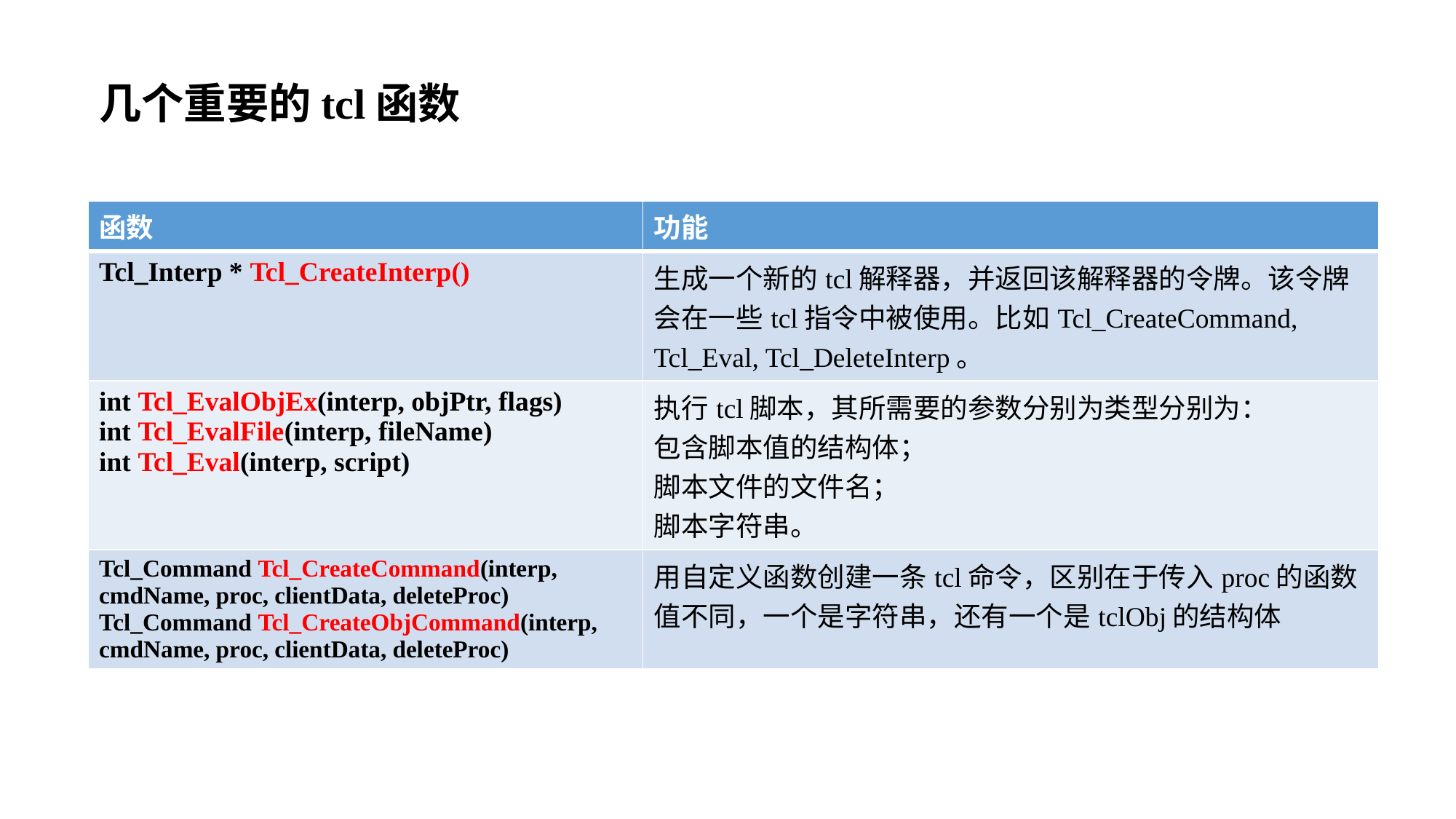

几个重要的tcl函数
| 函数 | 功能 |
| --- | --- |
| Tcl\_Interp \* Tcl\_CreateInterp() | 生成一个新的tcl解释器，并返回该解释器的令牌。该令牌会在一些tcl指令中被使用。比如Tcl\_CreateCommand, Tcl\_Eval, Tcl\_DeleteInterp。 |
| int Tcl\_EvalObjEx(interp, objPtr, flags) int Tcl\_EvalFile(interp, fileName) int Tcl\_Eval(interp, script) | 执行tcl脚本，其所需要的参数分别为类型分别为： 包含脚本值的结构体； 脚本文件的文件名； 脚本字符串。 |
| Tcl\_Command Tcl\_CreateCommand(interp, cmdName, proc, clientData, deleteProc) Tcl\_Command Tcl\_CreateObjCommand(interp, cmdName, proc, clientData, deleteProc) | 用自定义函数创建一条tcl命令，区别在于传入proc的函数值不同，一个是字符串，还有一个是tclObj的结构体 |